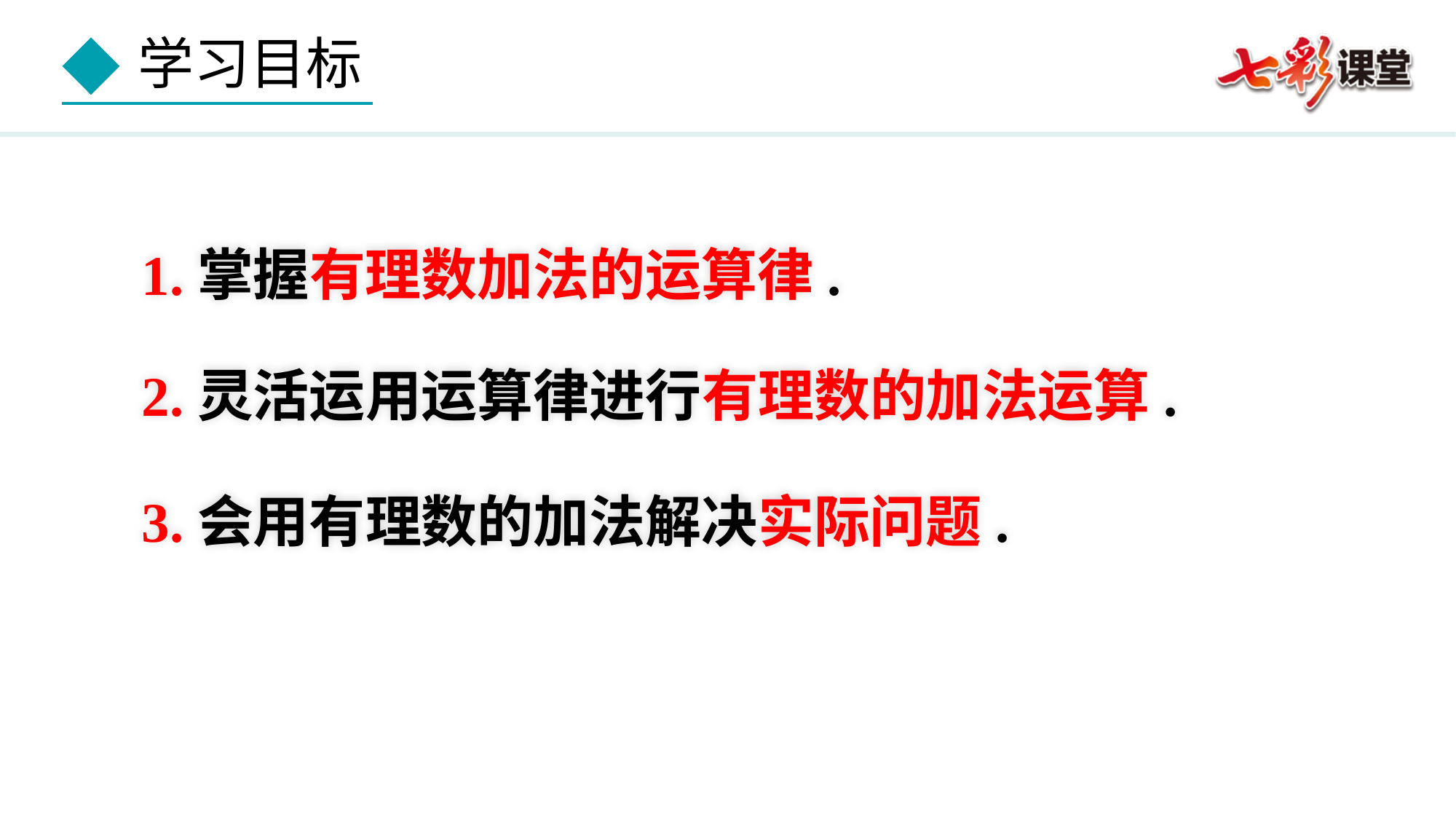

1.掌握有理数加法的运算律.
2.灵活运用运算律进行有理数的加法运算.
3.会用有理数的加法解决实际问题.